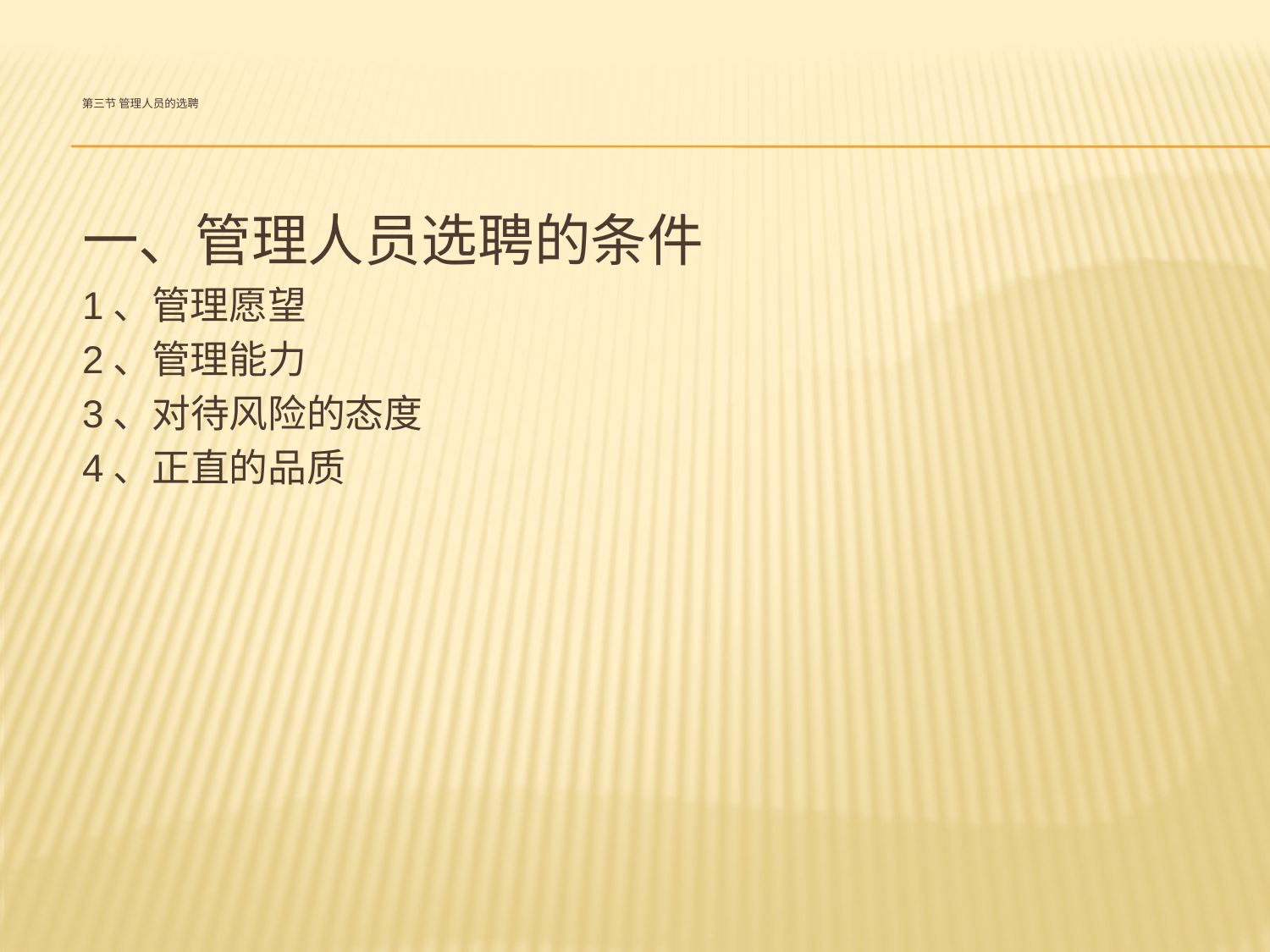

# 第三节 管理人员的选聘
一、管理人员选聘的条件
1、管理愿望
2、管理能力
3、对待风险的态度
4、正直的品质